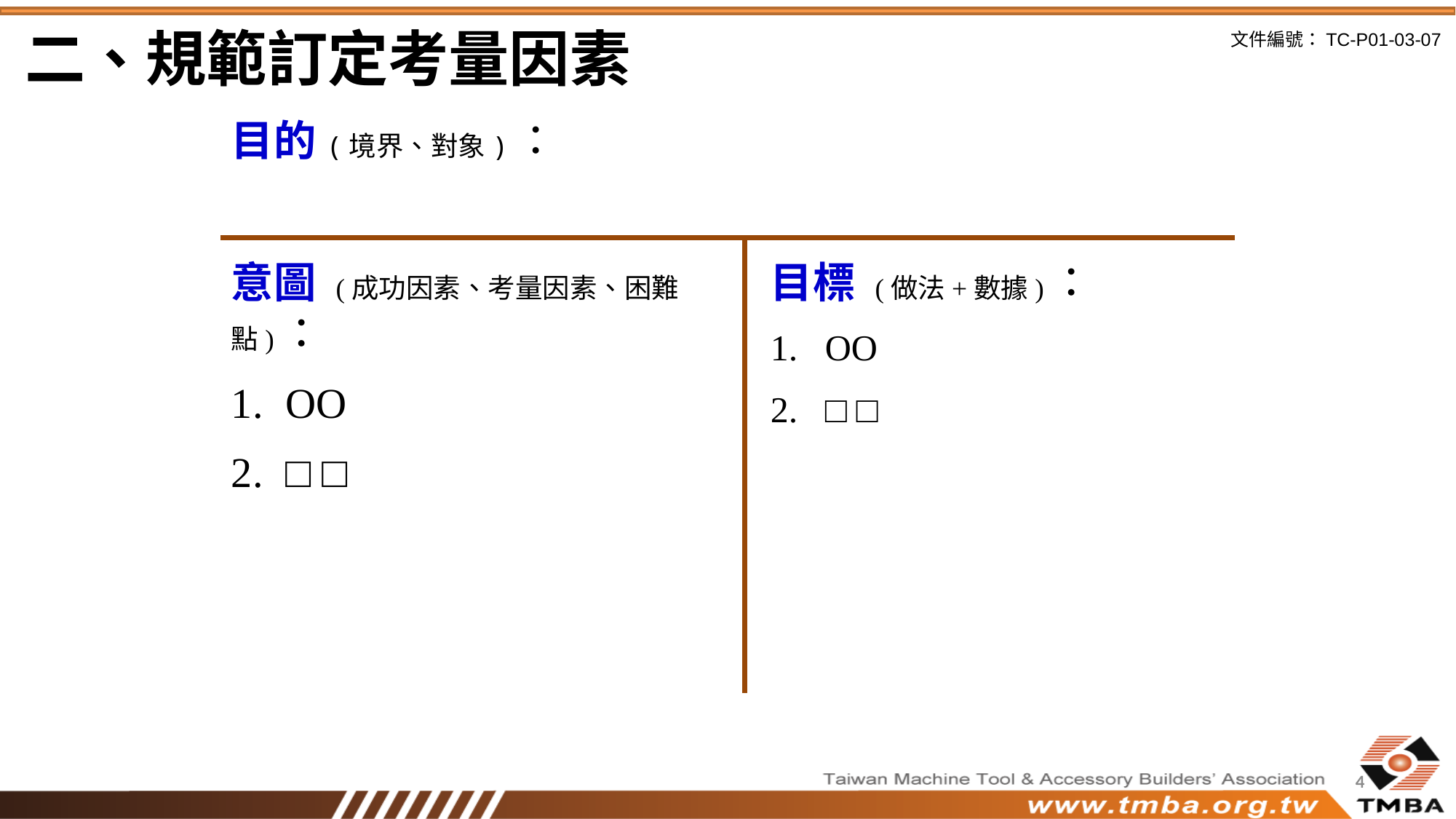

二、規範訂定考量因素
目的(境界、對象)：

目標 (做法+數據)：
OO
□ □

意圖 (成功因素、考量因素、困難點)：
OO
□ □

4